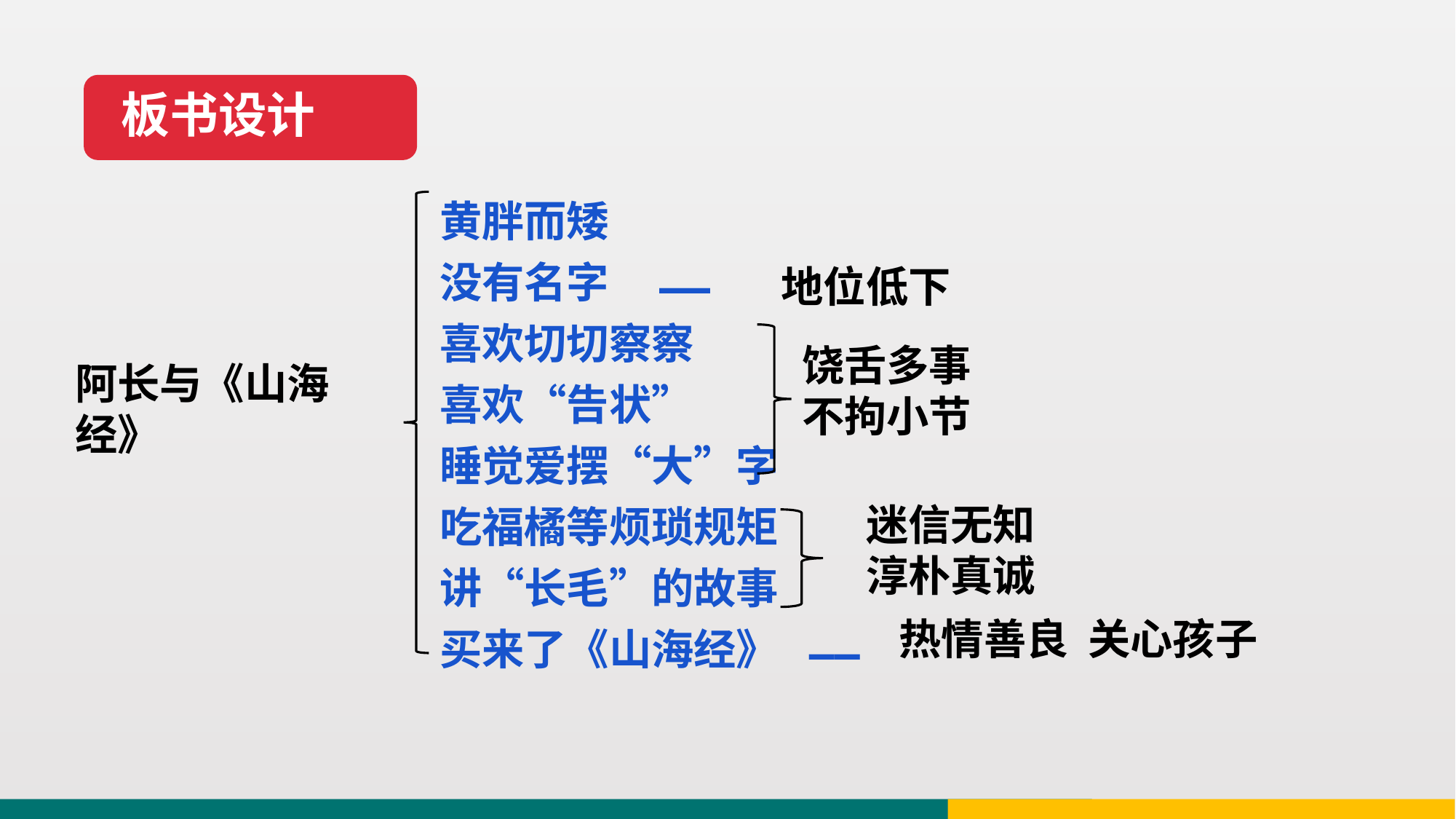

板书设计
黄胖而矮
没有名字
喜欢切切察察
喜欢“告状”
睡觉爱摆“大”字
吃福橘等烦琐规矩
讲“长毛”的故事
买来了《山海经》

地位低下
——

饶舌多事
不拘小节
阿长与《山海经》
迷信无知
淳朴真诚

热情善良  关心孩子
——